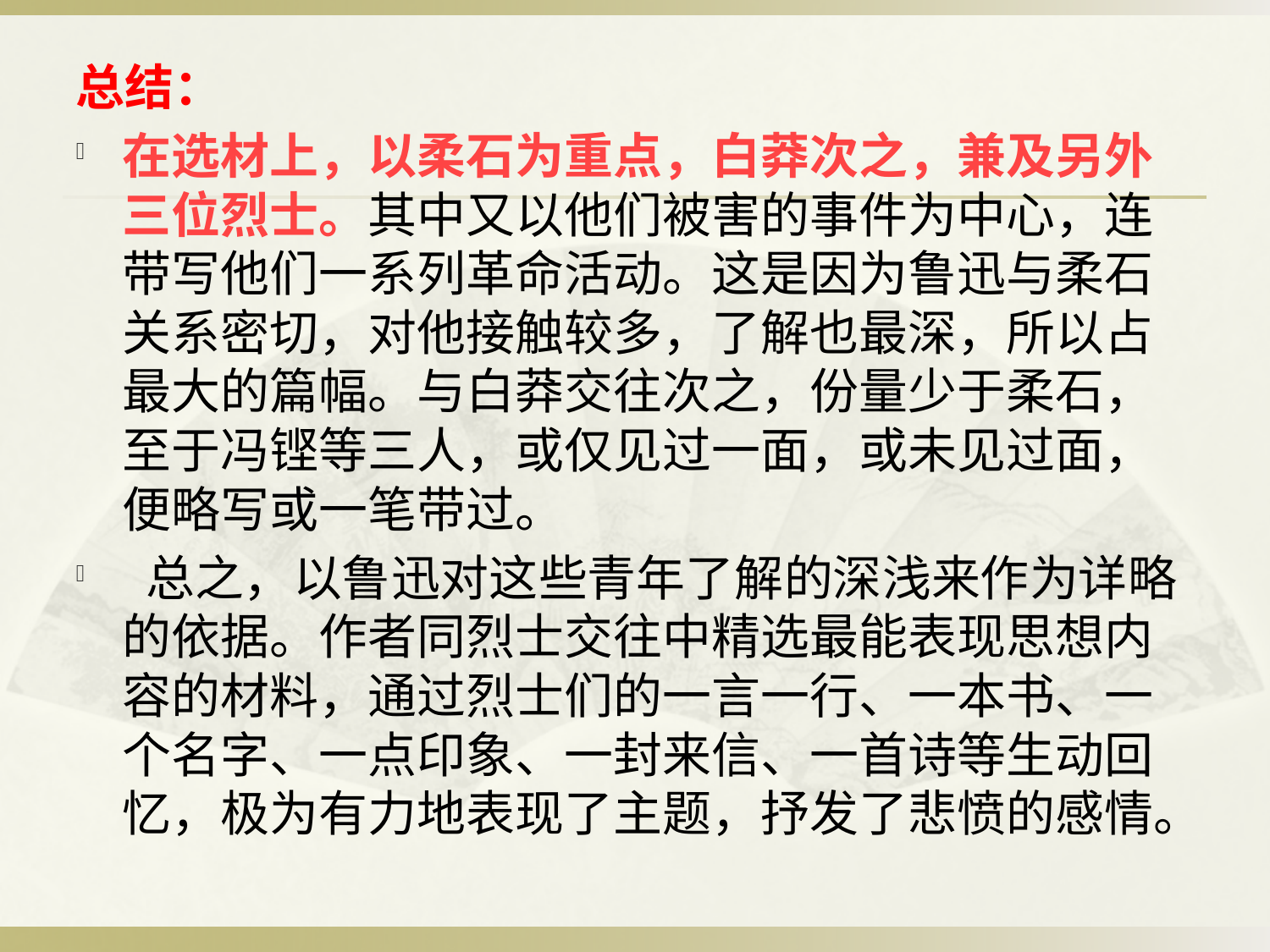

总结：
在选材上，以柔石为重点，白莽次之，兼及另外三位烈士。其中又以他们被害的事件为中心，连带写他们一系列革命活动。这是因为鲁迅与柔石关系密切，对他接触较多，了解也最深，所以占最大的篇幅。与白莽交往次之，份量少于柔石，至于冯铿等三人，或仅见过一面，或未见过面，便略写或一笔带过。
 总之，以鲁迅对这些青年了解的深浅来作为详略的依据。作者同烈士交往中精选最能表现思想内容的材料，通过烈士们的一言一行、一本书、一个名字、一点印象、一封来信、一首诗等生动回忆，极为有力地表现了主题，抒发了悲愤的感情。